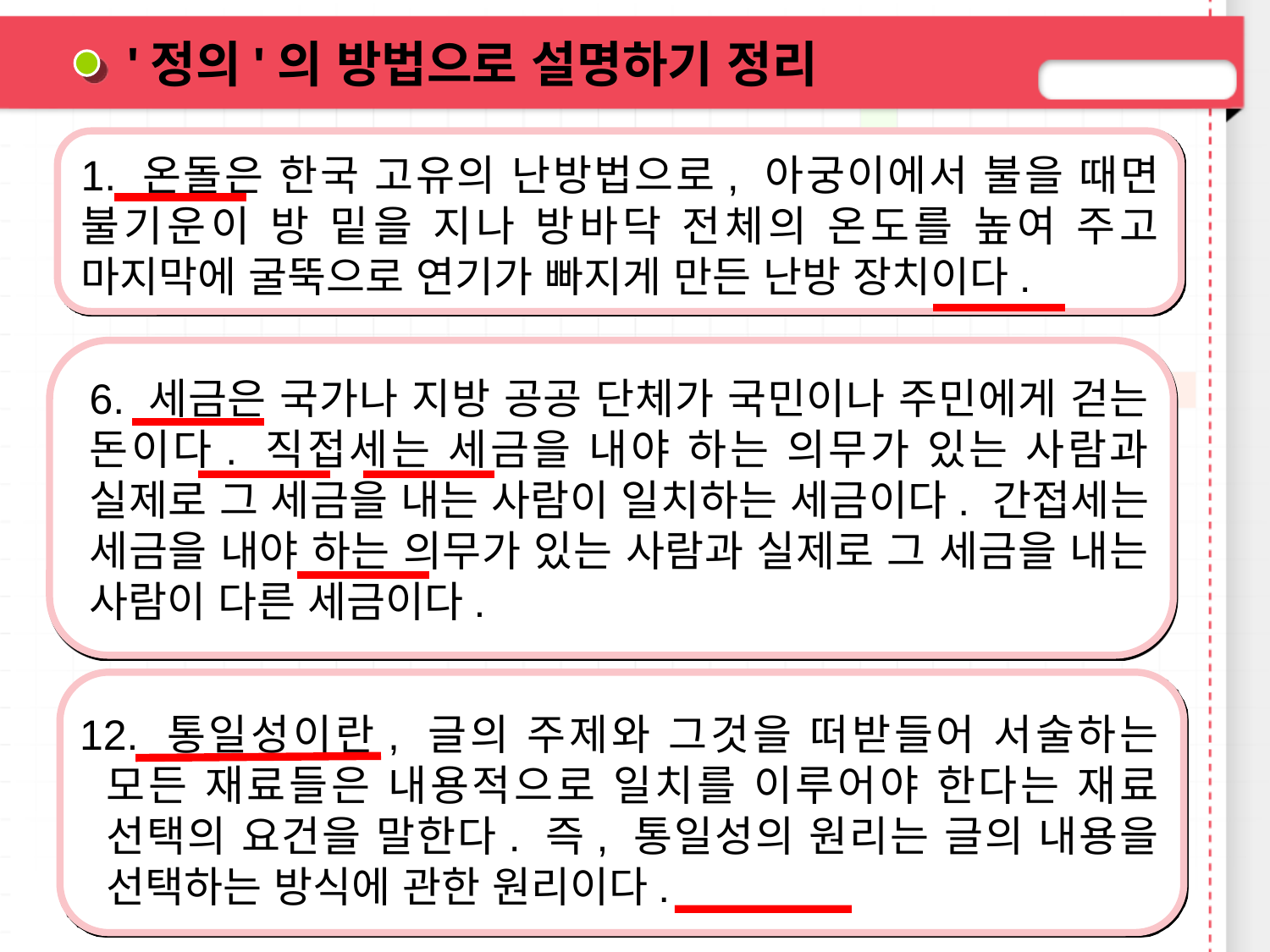

'정의'의 방법으로 설명하기 정리

1. 온돌은 한국 고유의 난방법으로, 아궁이에서 불을 때면 불기운이 방 밑을 지나 방바닥 전체의 온도를 높여 주고 마지막에 굴뚝으로 연기가 빠지게 만든 난방 장치이다.

6. 세금은 국가나 지방 공공 단체가 국민이나 주민에게 걷는 돈이다. 직접세는 세금을 내야 하는 의무가 있는 사람과 실제로 그 세금을 내는 사람이 일치하는 세금이다. 간접세는 세금을 내야 하는 의무가 있는 사람과 실제로 그 세금을 내는 사람이 다른 세금이다.

12. 통일성이란, 글의 주제와 그것을 떠받들어 서술하는 모든 재료들은 내용적으로 일치를 이루어야 한다는 재료 선택의 요건을 말한다. 즉, 통일성의 원리는 글의 내용을 선택하는 방식에 관한 원리이다.